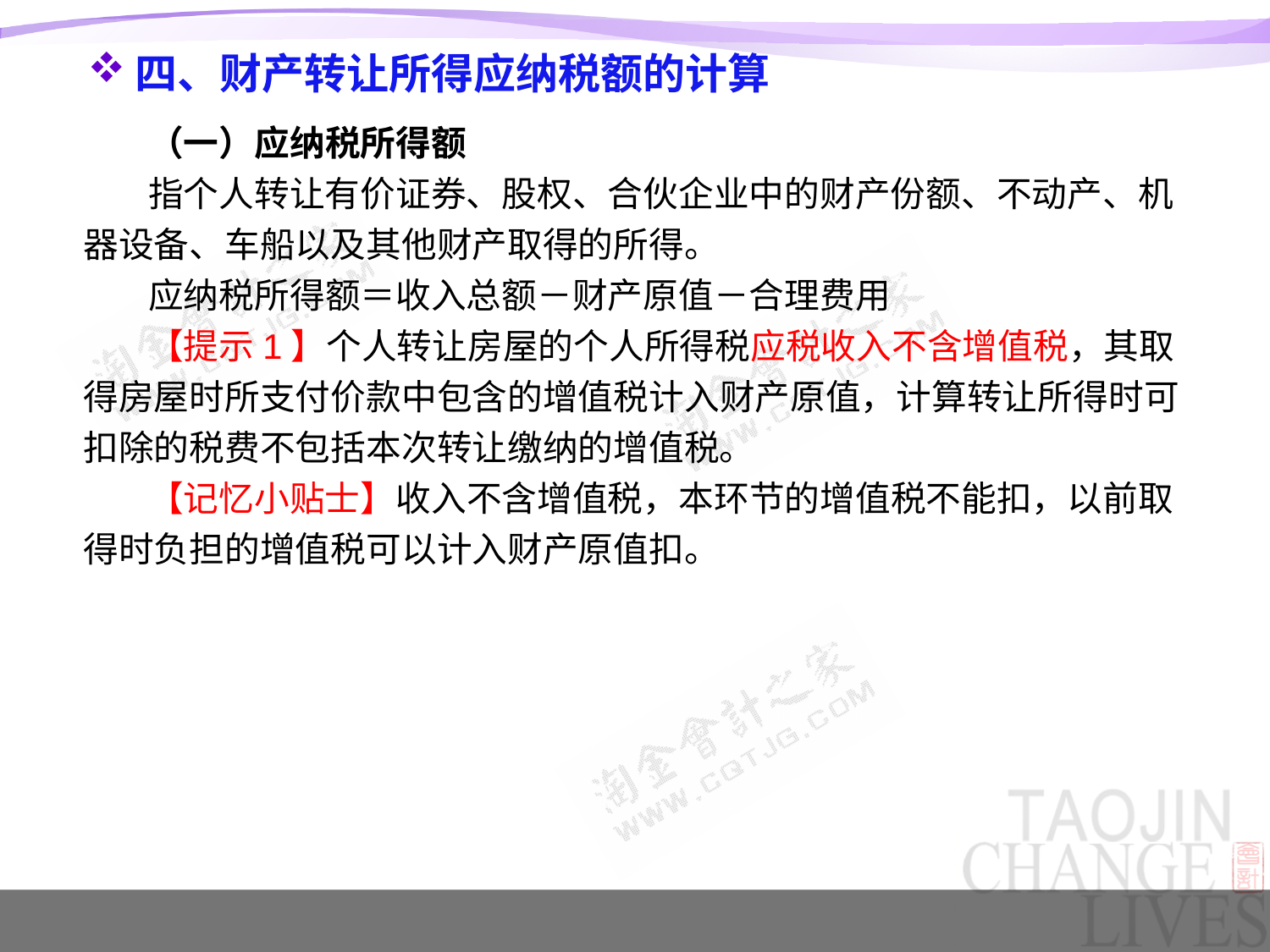

四、财产转让所得应纳税额的计算

（一）应纳税所得额
指个人转让有价证券、股权、合伙企业中的财产份额、不动产、机器设备、车船以及其他财产取得的所得。
应纳税所得额＝收入总额－财产原值－合理费用
【提示1】个人转让房屋的个人所得税应税收入不含增值税，其取得房屋时所支付价款中包含的增值税计入财产原值，计算转让所得时可扣除的税费不包括本次转让缴纳的增值税。
【记忆小贴士】收入不含增值税，本环节的增值税不能扣，以前取得时负担的增值税可以计入财产原值扣。